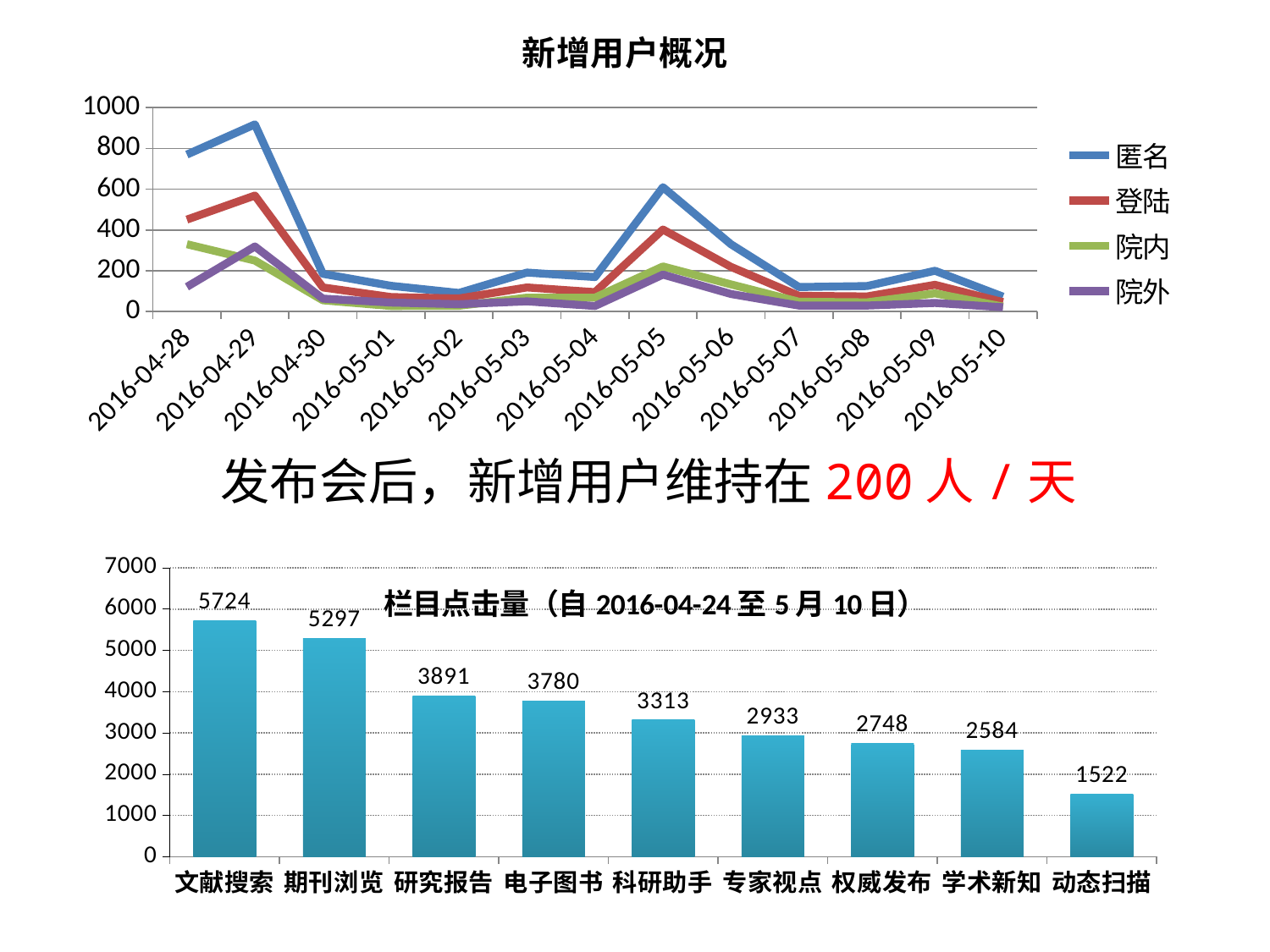

### Chart: 新增用户概况

| Category | 匿名 | 登陆 | 院内 | 院外 |
|---|---|---|---|---|
| 42488 | 770.0 | 451.0 | 330.0 | 121.0 |
| 42489 | 918.0 | 569.0 | 250.0 | 319.0 |
| 42490 | 185.0 | 118.0 | 55.0 | 63.0 |
| 42491 | 126.0 | 71.0 | 27.0 | 44.0 |
| 42492 | 91.0 | 64.0 | 28.0 | 36.0 |
| 42493 | 191.0 | 118.0 | 68.0 | 50.0 |
| 42494 | 169.0 | 95.0 | 68.0 | 27.0 |
| 42495 | 610.0 | 402.0 | 221.0 | 181.0 |
| 42496 | 330.0 | 219.0 | 133.0 | 86.0 |
| 42497 | 120.0 | 77.0 | 48.0 | 29.0 |
| 42498 | 125.0 | 74.0 | 45.0 | 29.0 |
| 42499 | 200.0 | 131.0 | 89.0 | 42.0 |
| 42500 | 73.0 | 46.0 | 24.0 | 21.0 |
发布会后，新增用户维持在200人/天

### Chart: 栏目点击量（自2016-04-24至5月10日）

| Category | 点击量 |
|---|---|
| 文献搜索 | 5724.0 |
| 期刊浏览 | 5297.0 |
| 研究报告 | 3891.0 |
| 电子图书 | 3780.0 |
| 科研助手 | 3313.0 |
| 专家视点 | 2933.0 |
| 权威发布 | 2748.0 |
| 学术新知 | 2584.0 |
| 动态扫描 | 1522.0 |